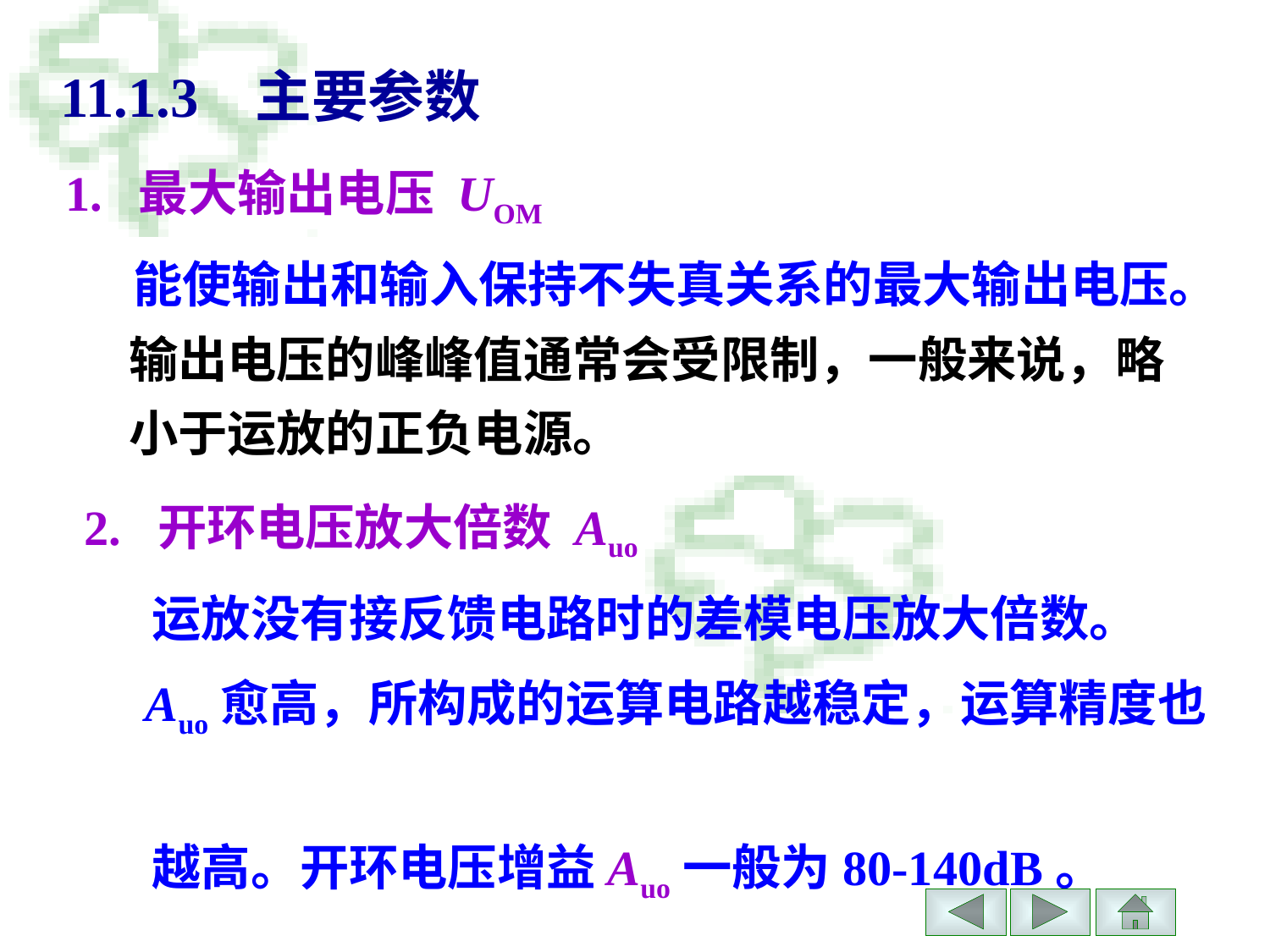

# 11.1.3   主要参数
1.  最大输出电压 UOM
     能使输出和输入保持不失真关系的最大输出电压。
输出电压的峰峰值通常会受限制，一般来说，略小于运放的正负电源。
2.  开环电压放大倍数 Auo
     运放没有接反馈电路时的差模电压放大倍数。
     Auo愈高，所构成的运算电路越稳定，运算精度也
     越高。开环电压增益Auo一般为80-140dB。